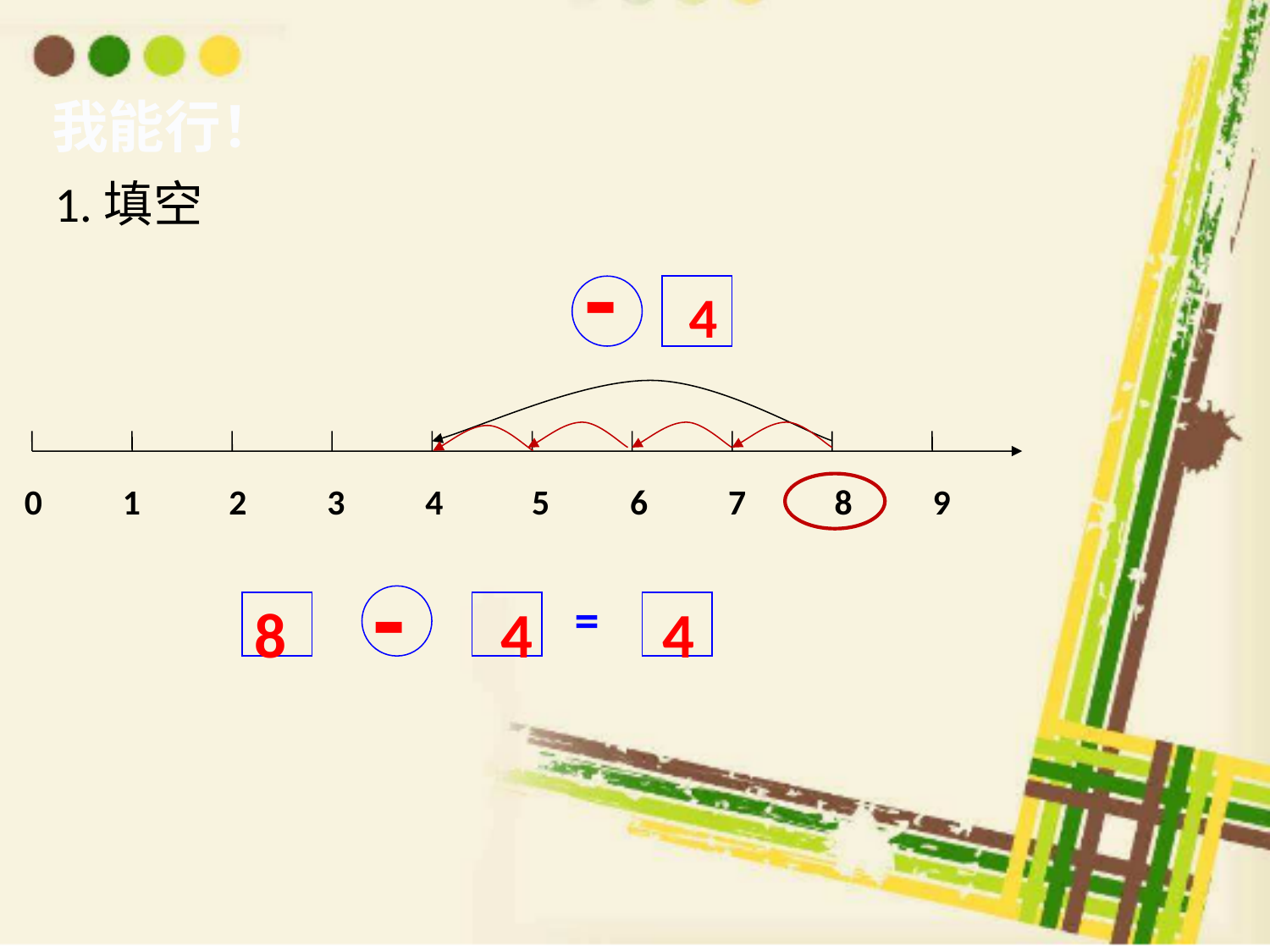

我能行！
1.填空
-   4

0          1           2          3          4           5          6          7           8          9

8      -    4         4
=